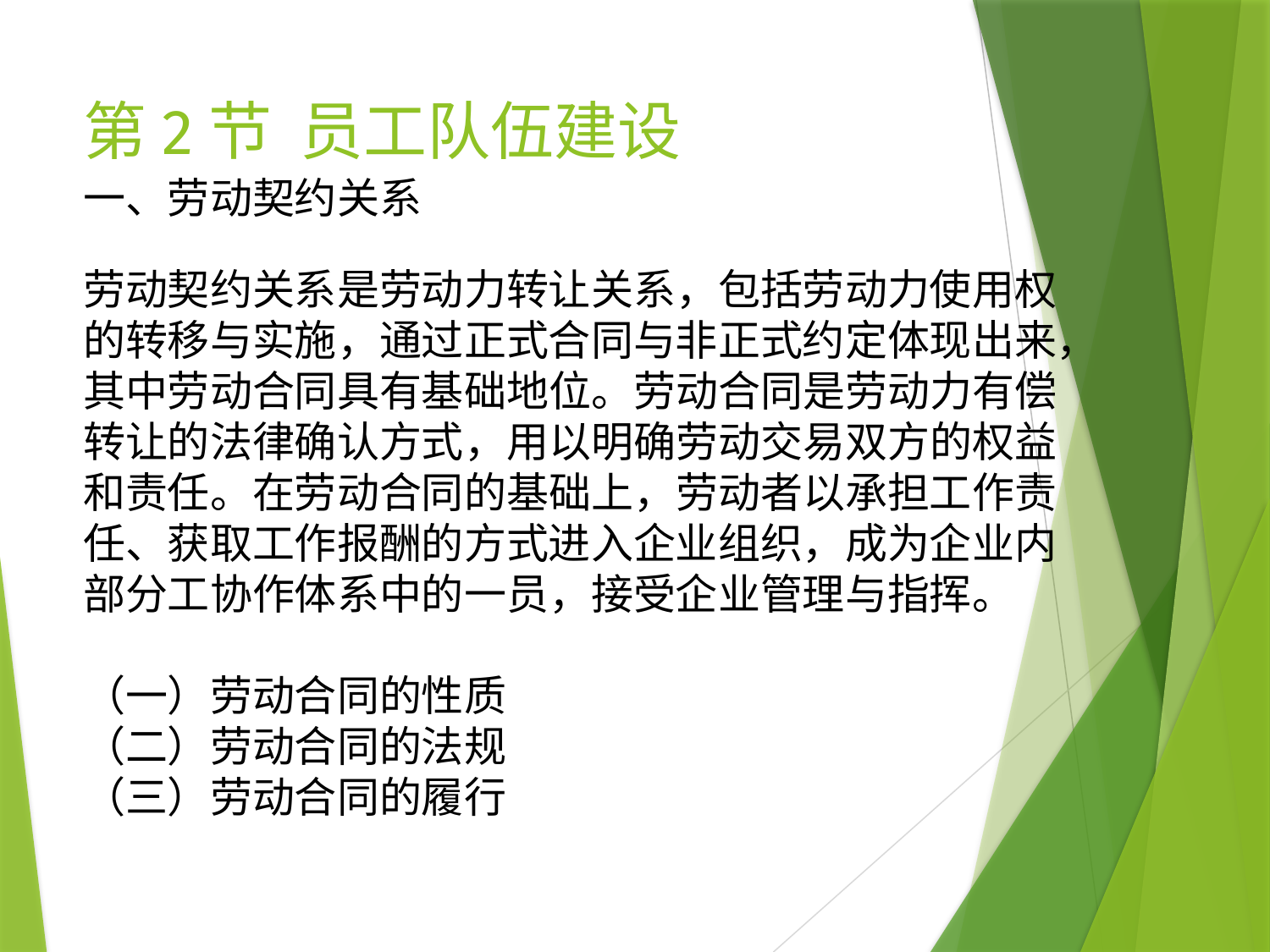

# 第2节  员工队伍建设
一、劳动契约关系

劳动契约关系是劳动力转让关系，包括劳动力使用权的转移与实施，通过正式合同与非正式约定体现出来，其中劳动合同具有基础地位。劳动合同是劳动力有偿转让的法律确认方式，用以明确劳动交易双方的权益和责任。在劳动合同的基础上，劳动者以承担工作责任、获取工作报酬的方式进入企业组织，成为企业内部分工协作体系中的一员，接受企业管理与指挥。

（一）劳动合同的性质
（二）劳动合同的法规
（三）劳动合同的履行